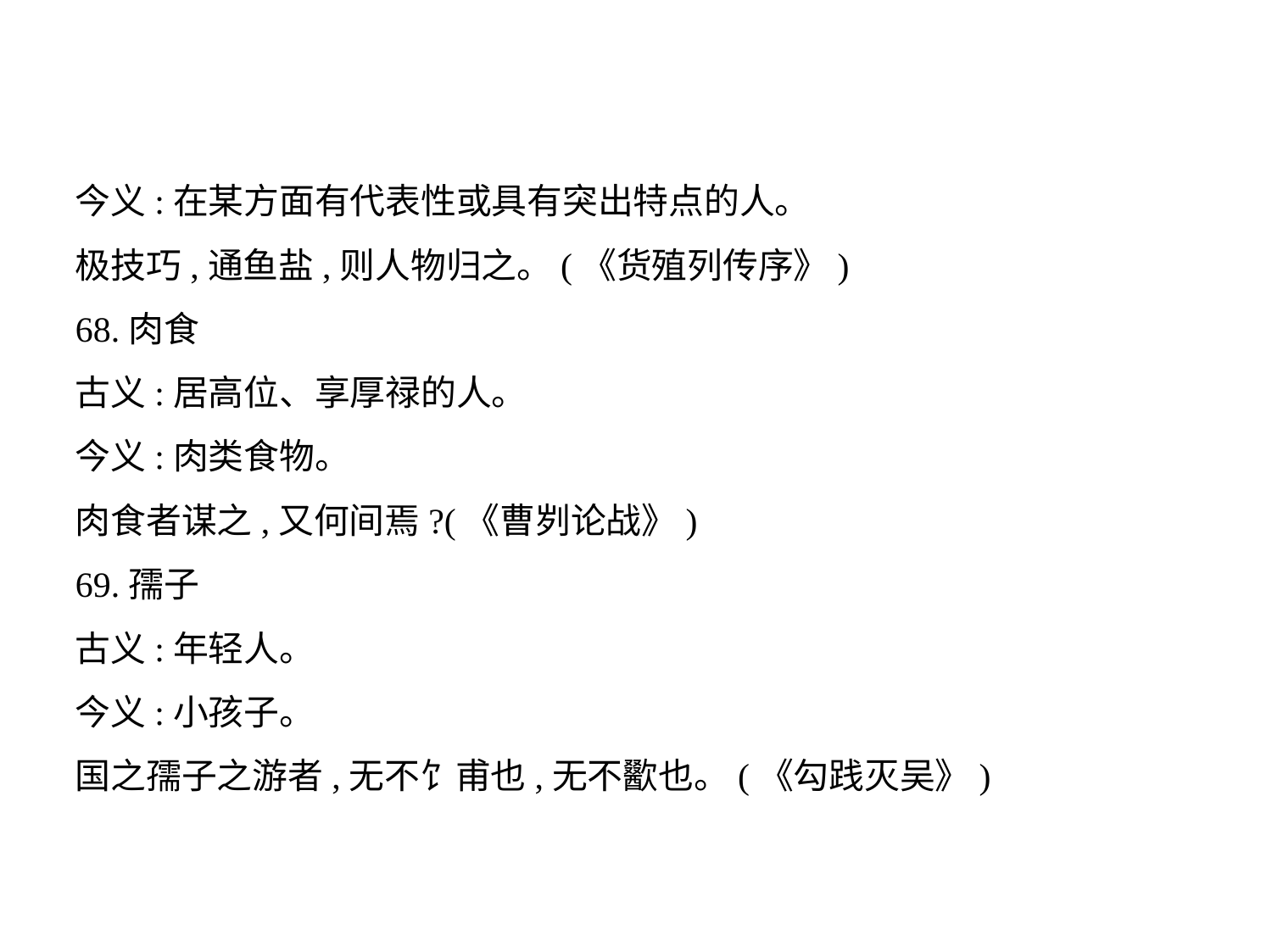

今义:在某方面有代表性或具有突出特点的人。
极技巧,通鱼盐,则人物归之。(《货殖列传序》)
68.肉食
古义:居高位、享厚禄的人。
今义:肉类食物。
肉食者谋之,又何间焉?(《曹刿论战》)
69.孺子
古义:年轻人。
今义:小孩子。
国之孺子之游者,无不饣甫也,无不歠也。(《勾践灭吴》)